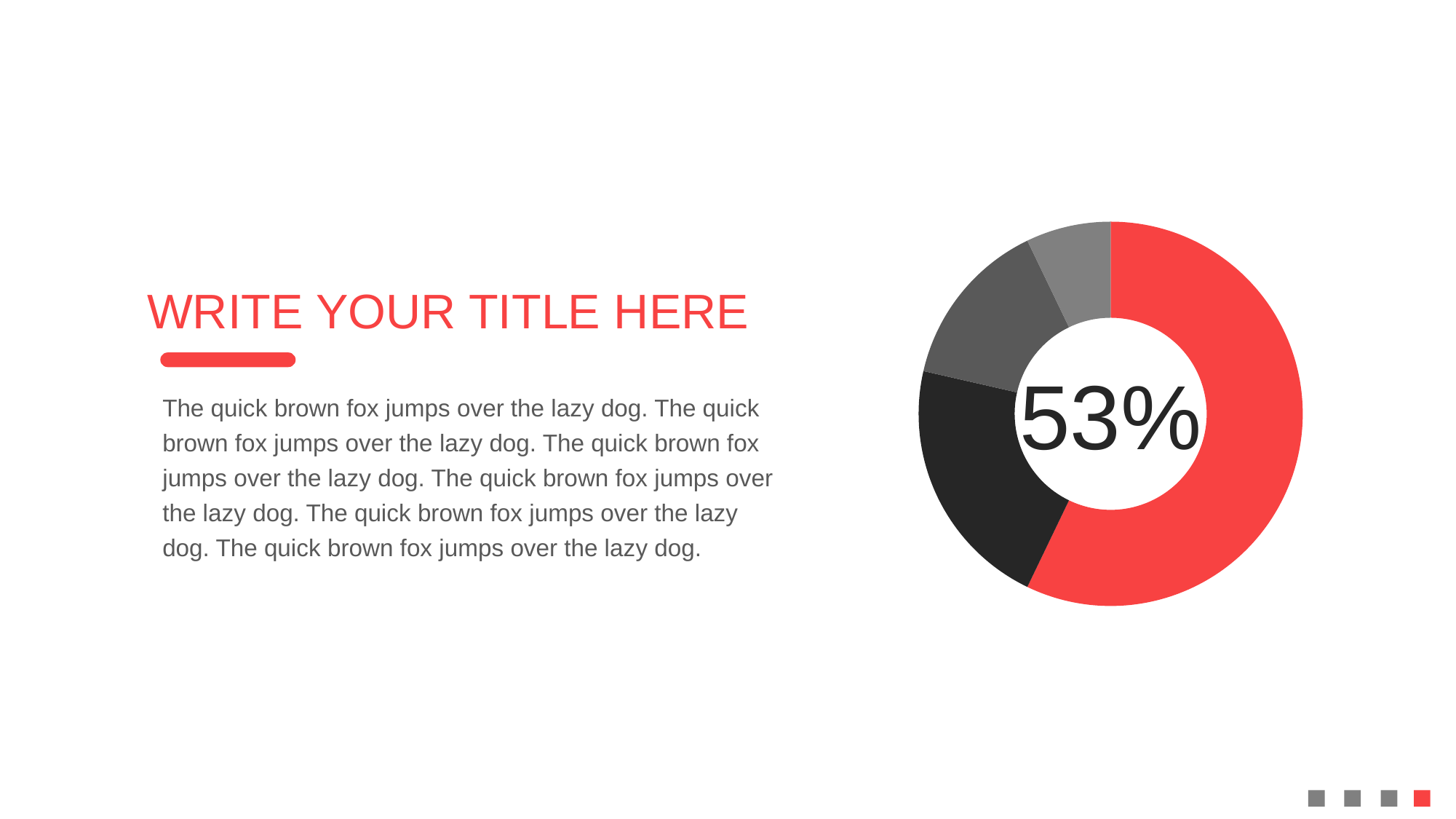

### Chart

| Category | 销售额 |
|---|---|
| 第一季度 | 8.0 |
| 第二季度 | 3.0 |
| 第三季度 | 2.0 |
| 第四季度 | 1.0 |
WRITE YOUR TITLE HERE

53%
The quick brown fox jumps over the lazy dog. The quick brown fox jumps over the lazy dog. The quick brown fox jumps over the lazy dog. The quick brown fox jumps over the lazy dog. The quick brown fox jumps over the lazy dog. The quick brown fox jumps over the lazy dog.